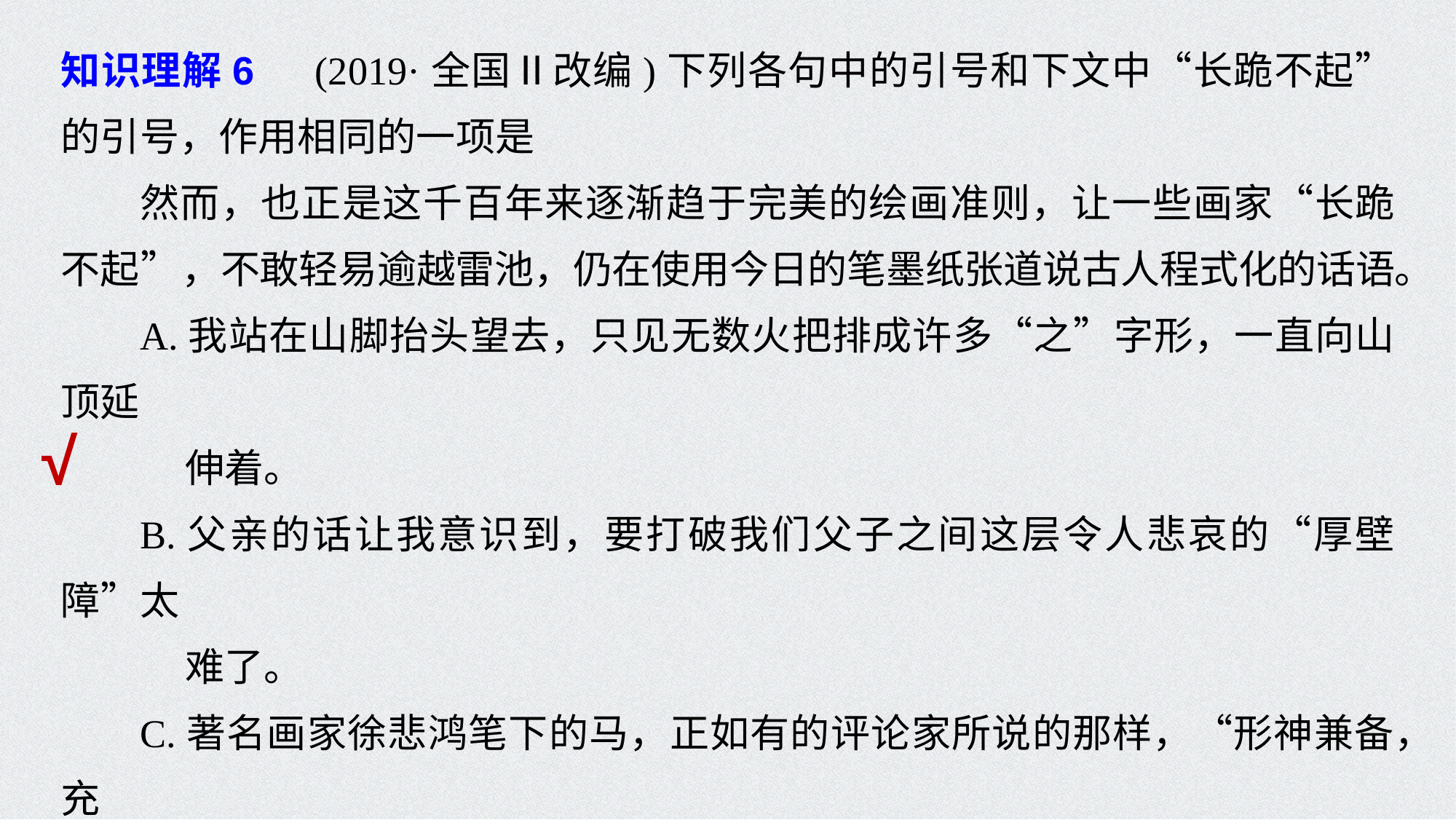

知识理解6　(2019·全国Ⅱ改编)下列各句中的引号和下文中“长跪不起”的引号，作用相同的一项是
然而，也正是这千百年来逐渐趋于完美的绘画准则，让一些画家“长跪不起”，不敢轻易逾越雷池，仍在使用今日的笔墨纸张道说古人程式化的话语。
A.我站在山脚抬头望去，只见无数火把排成许多“之”字形，一直向山顶延
    伸着。
B.父亲的话让我意识到，要打破我们父子之间这层令人悲哀的“厚壁障”太
    难了。
C.著名画家徐悲鸿笔下的马，正如有的评论家所说的那样，“形神兼备，充
    满生机”。
D.他们的做法彻底撕掉了自己“文明”的面具，真相赤裸裸地展现在大家面前。
√